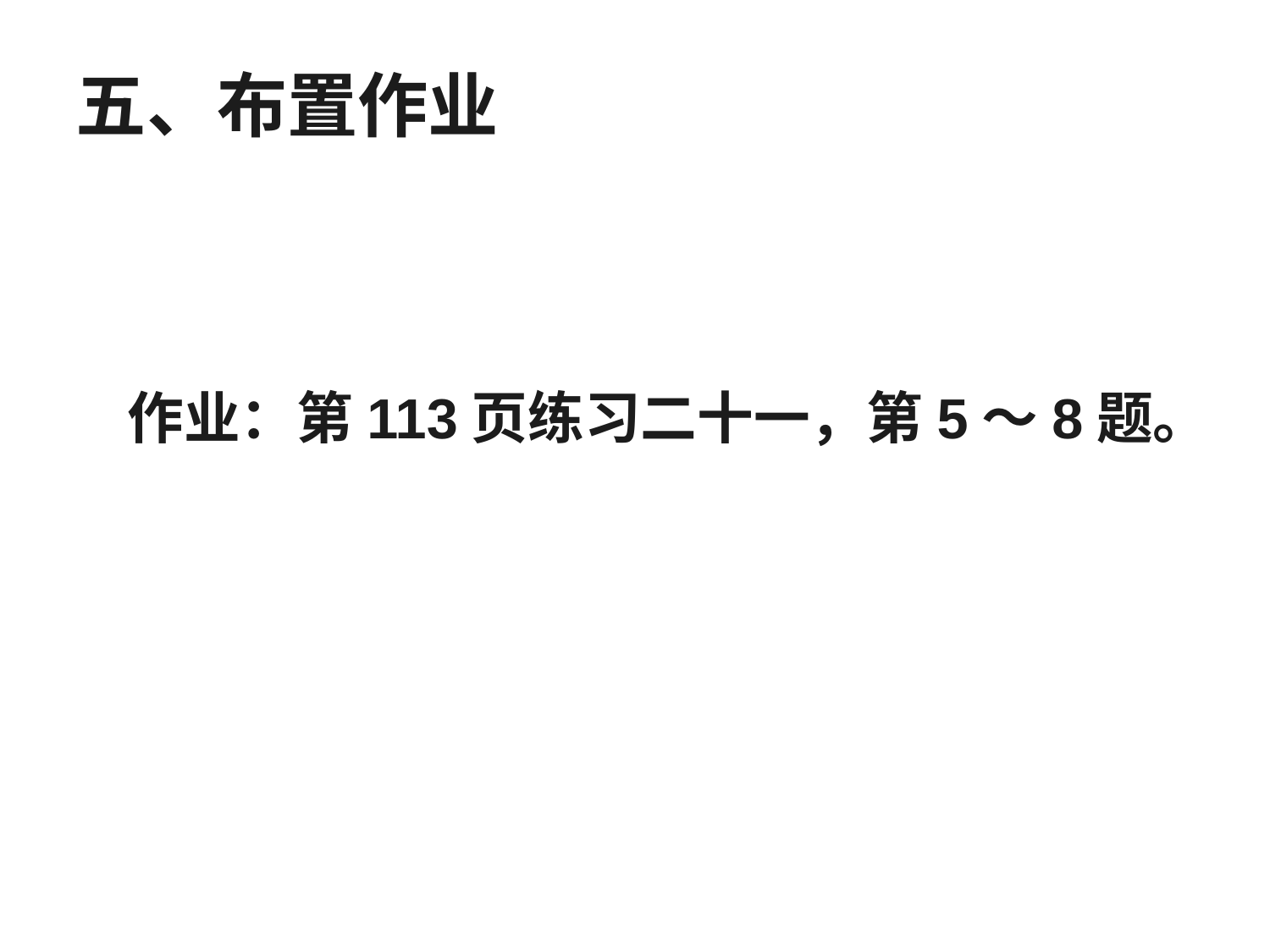

五、布置作业
作业：第113页练习二十一，第5～8题。
绿色圃中小学教育网http://www.lspjy.com
绿色圃中小学教育网http://www.lspjy.com
绿色圃中小学教育网http://www.lspjy.com